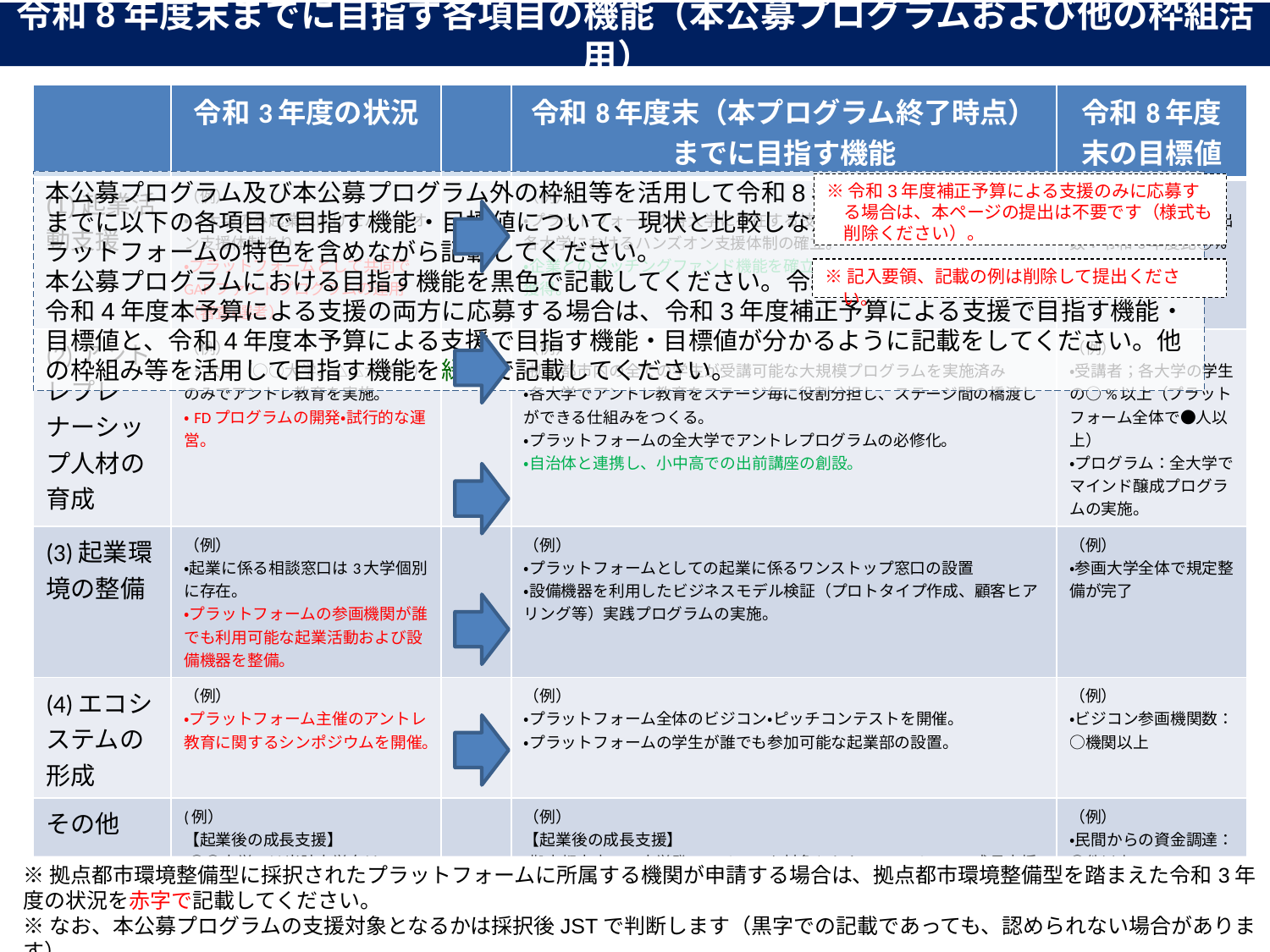

令和8年度末までに目指す各項目の機能（本公募プログラムおよび他の枠組活用）
|  | 令和3年度の状況 |  | 令和8年度末（本プログラム終了時点）までに目指す機能 | 令和8年度末の目標値 |
| --- | --- | --- | --- | --- |
| (1)起業活動支援 | （例） ・3大学のみ起業に向けたハンズオン支援体制あり。 ・プラットフォームとして共同でGAPファンドプログラムの運用（審査・選考） |  | （例） ・プラットフォームの各大学に存在する技術シーズのライブラリー化と、各大学におけるハンズオン支援体制の確立。 ・企業とのマッチングファンド機能を確立することにより、持続的な資金獲得。 | （例） ・大学発ベンチャー創出数：令和3年度比○％以上増 |
| (2)アントレプレナーシップ人材の育成 | （例） ・5大学（○○大学、△△大学・・・）のみでアントレ教育を実施。 ・FDプログラムの開発・試行的な運営。 |  | （例） ・拠点都市内の全ての学生が受講可能な大規模プログラムを実施済み ・各大学でアントレ教育をステージ毎に役割分担し、ステージ間の橋渡しができる仕組みをつくる。 ・プラットフォームの全大学でアントレプログラムの必修化。 ・自治体と連携し、小中高での出前講座の創設。 | （例） ・受講者；各大学の学生の○%以上（プラットフォーム全体で●人以上） ・プログラム：全大学でマインド醸成プログラムの実施。 |
| (3)起業環境の整備 | （例） ・起業に係る相談窓口は3大学個別に存在。 ・プラットフォームの参画機関が誰でも利用可能な起業活動および設備機器を整備。 |  | （例） ・プラットフォームとしての起業に係るワンストップ窓口の設置 ・設備機器を利用したビジネスモデル検証（プロトタイプ作成、顧客ヒアリング等）実践プログラムの実施。 | （例） ・参画大学全体で規定整備が完了 |
| (4)エコシステムの形成 | （例） ・プラットフォーム主催のアントレ教育に関するシンポジウムを開催。 |  | （例） ・プラットフォーム全体のビジコン・ピッチコンテストを開催。 ・プラットフォームの学生が誰でも参加可能な起業部の設置。 | （例） ・ビジコン参画機関数：○機関以上 |
| その他 | (例） 【起業後の成長支援】 ・○○大学では当該大学向けのベンチャー支援ファンドがあるが、その他大学での支援スキームは現状ない。 |  | （例） 【起業後の成長支援】 ・拠点都市内で、大学発ベンチャーを対象とした、ベンチャーの成長支援ファンドを民間VC中心に巻き込んで組成。 【○○】 ・～～～ | （例） ・民間からの資金調達：○件以上 |
本公募プログラム及び本公募プログラム外の枠組等を活用して令和8年度末（本プログラム終了時点）までに以下の各項目で目指す機能・目標値について、現状と比較しながらその具体的な内容についてプラットフォームの特色を含めながら記載してください。
本公募プログラムにおける目指す機能を黒色で記載してください。令和3年度補正予算による支援と、令和4年度本予算による支援の両方に応募する場合は、令和3年度補正予算による支援で目指す機能・目標値と、令和4年度本予算による支援で目指す機能・目標値が分かるように記載をしてください。他の枠組み等を活用して目指す機能を緑色で記載してください。
※令和3年度補正予算による支援のみに応募する場合は、本ページの提出は不要です（様式も削除ください）。

※記入要領、記載の例は削除して提出ください。
※拠点都市環境整備型に採択されたプラットフォームに所属する機関が申請する場合は、拠点都市環境整備型を踏まえた令和3年度の状況を赤字で記載してください。
※なお、本公募プログラムの支援対象となるかは採択後JSTで判断します（黒字での記載であっても、認められない場合があります）。